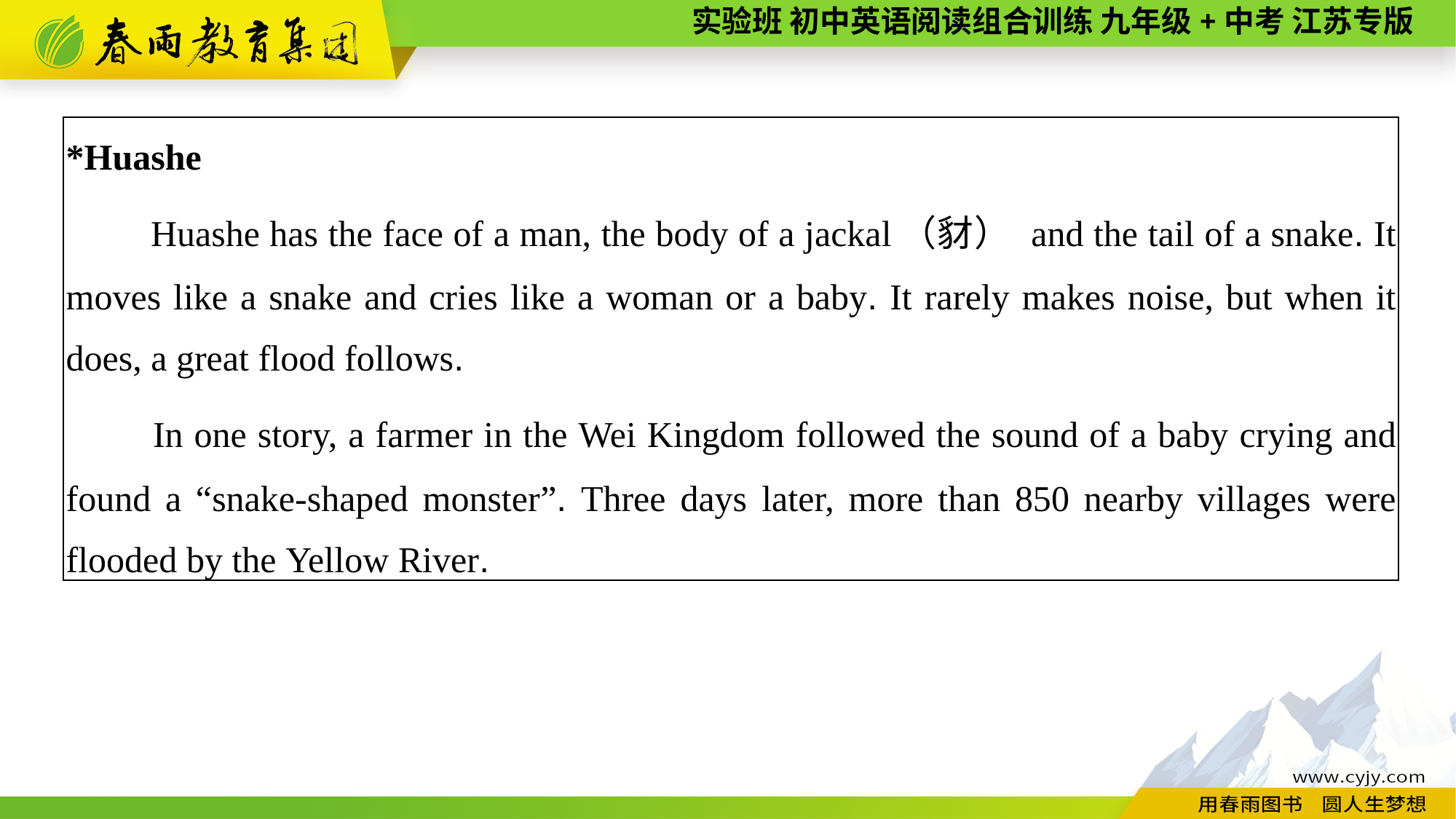

| \*Huashe 　　Huashe has the face of a man, the body of a jackal（豺） and the tail of a snake. It moves like a snake and cries like a woman or a baby. It rarely makes noise, but when it does, a great flood follows. 　　In one story, a farmer in the Wei Kingdom followed the sound of a baby crying and found a “snake-shaped monster”. Three days later, more than 850 nearby villages were flooded by the Yellow River. |
| --- |